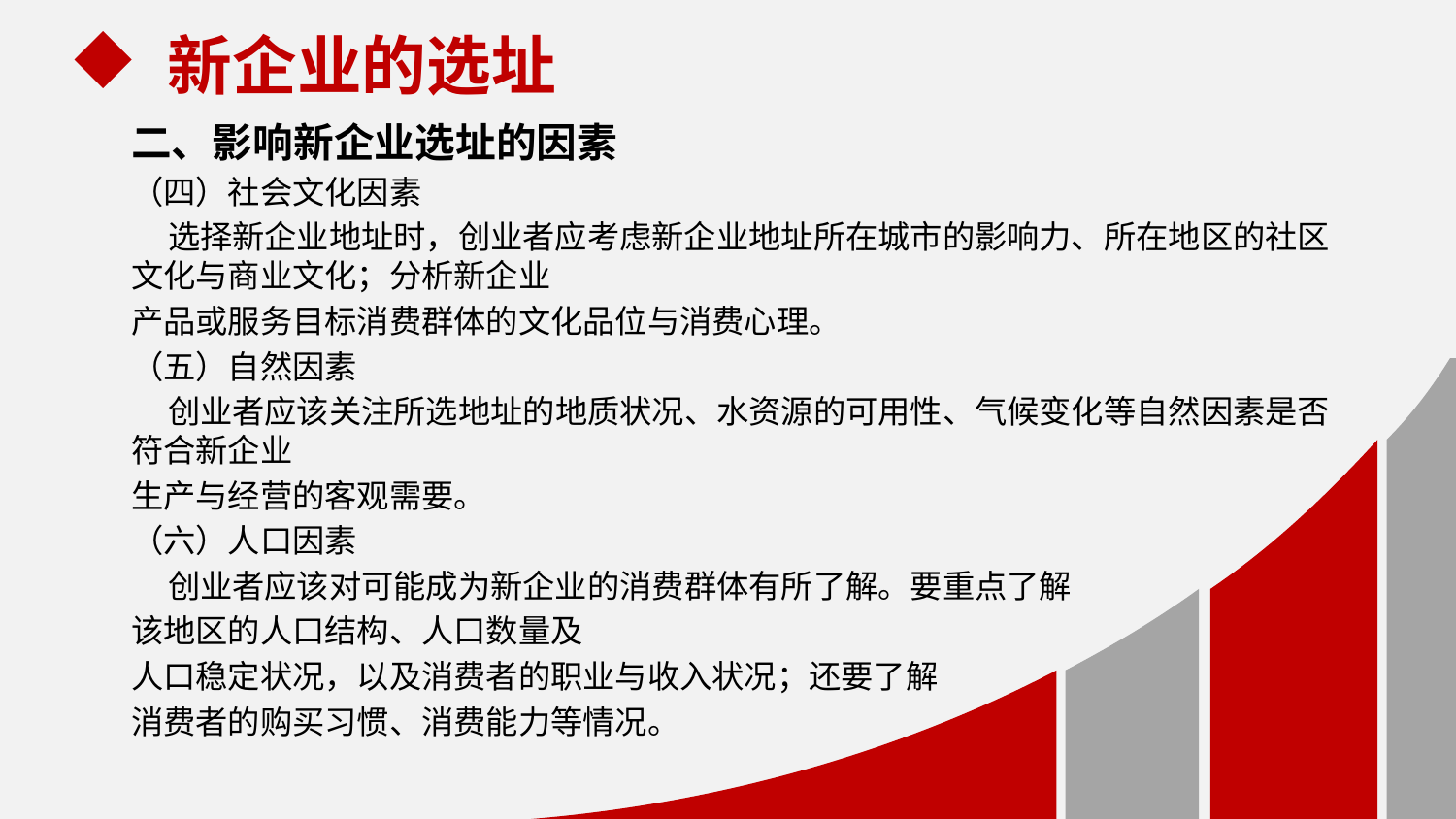

新企业的选址
二、影响新企业选址的因素
（四）社会文化因素
    选择新企业地址时，创业者应考虑新企业地址所在城市的影响力、所在地区的社区文化与商业文化；分析新企业
产品或服务目标消费群体的文化品位与消费心理。
（五）自然因素
    创业者应该关注所选地址的地质状况、水资源的可用性、气候变化等自然因素是否符合新企业
生产与经营的客观需要。
（六）人口因素
    创业者应该对可能成为新企业的消费群体有所了解。要重点了解
该地区的人口结构、人口数量及
人口稳定状况，以及消费者的职业与收入状况；还要了解
消费者的购买习惯、消费能力等情况。